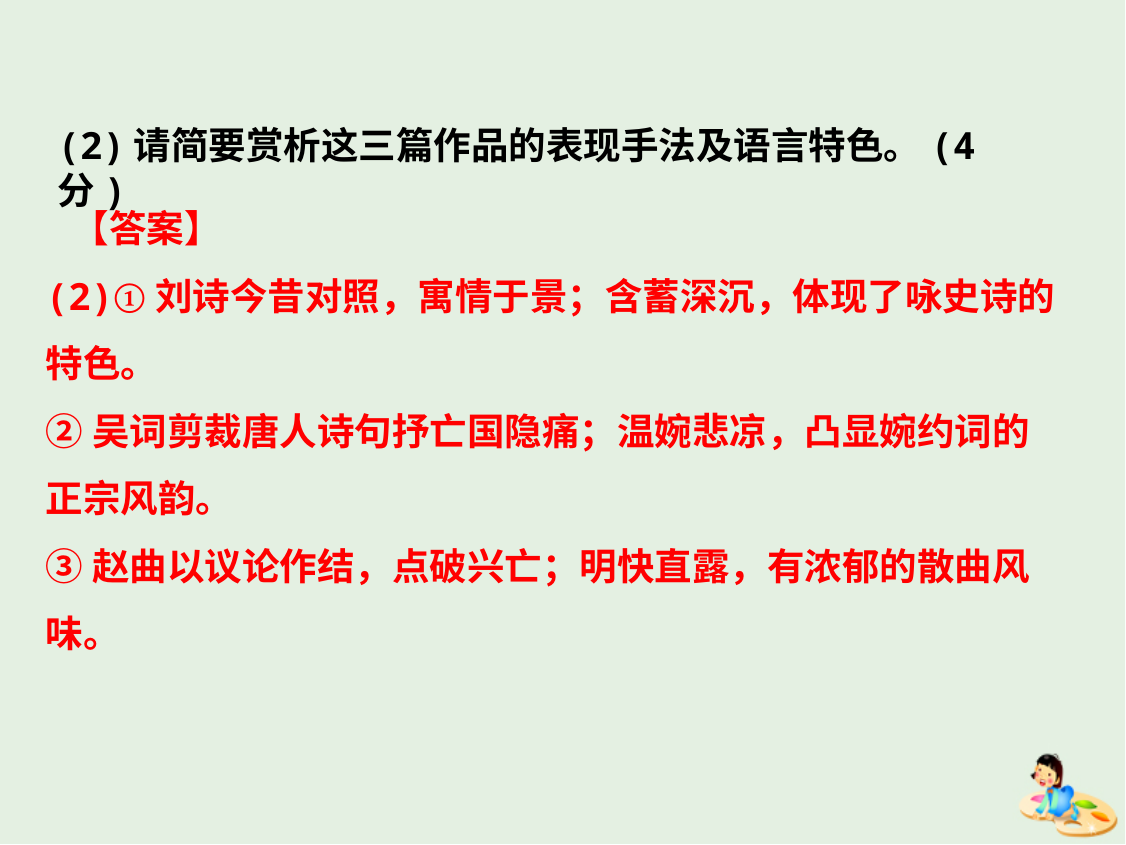

(2)请简要赏析这三篇作品的表现手法及语言特色。(4分)
  【答案】
(2)①刘诗今昔对照，寓情于景；含蓄深沉，体现了咏史诗的特色。
②吴词剪裁唐人诗句抒亡国隐痛；温婉悲凉，凸显婉约词的正宗风韵。
③赵曲以议论作结，点破兴亡；明快直露，有浓郁的散曲风味。